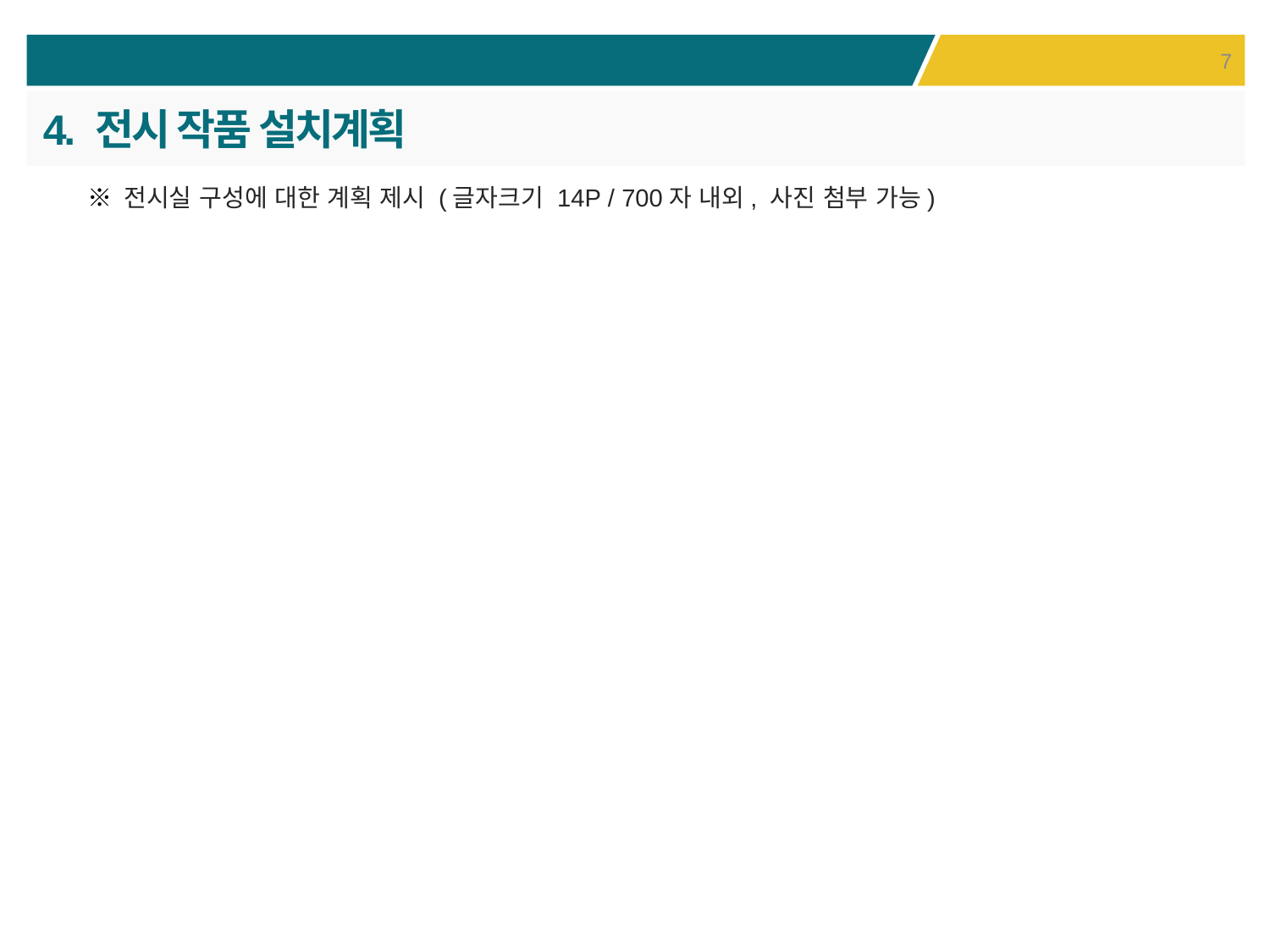

4. 전시 작품 설치계획
※ 전시실 구성에 대한 계획 제시 (글자크기 14P / 700자 내외, 사진 첨부 가능)